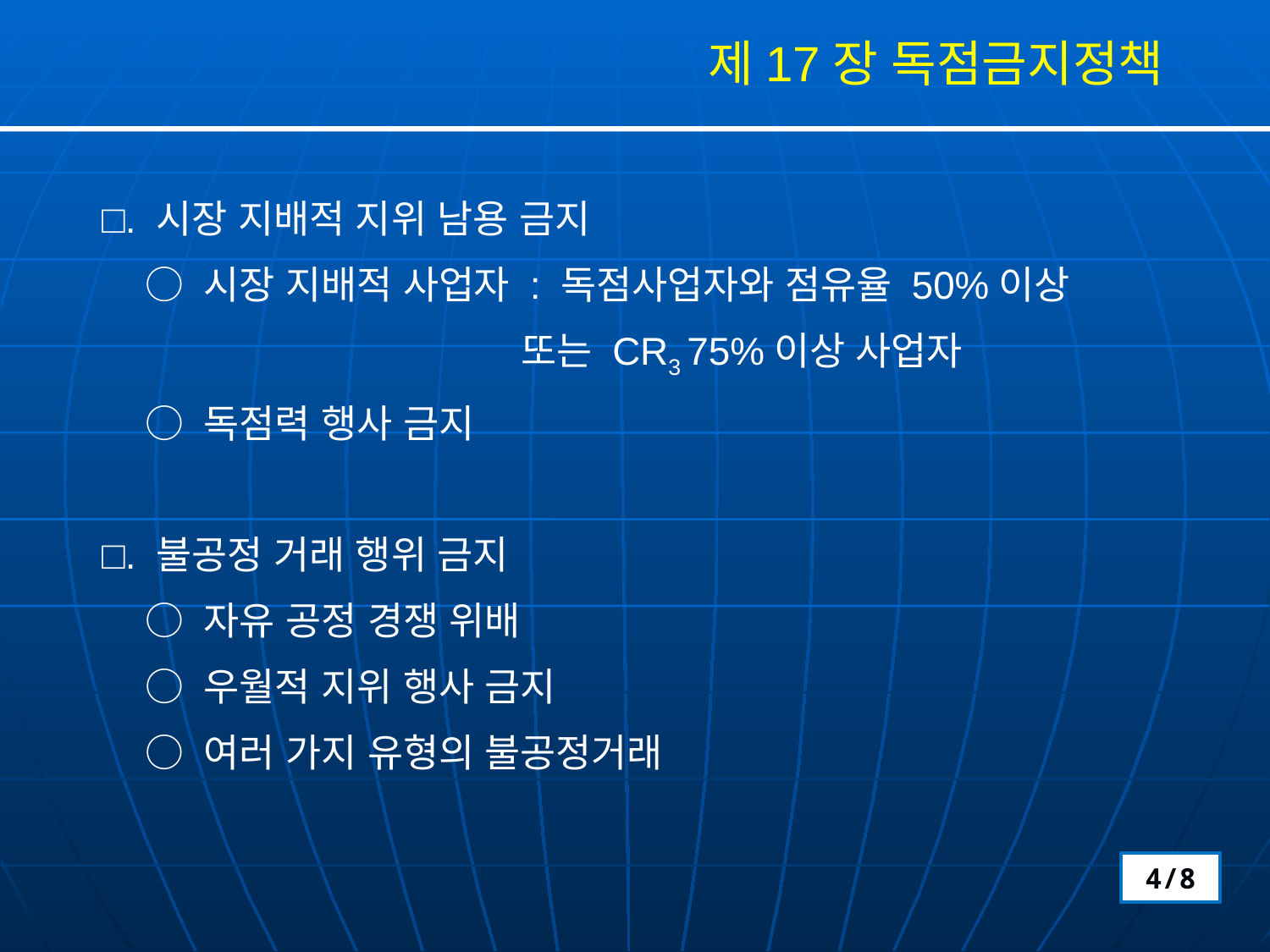

제17장 독점금지정책

□. 시장 지배적 지위 남용 금지
    ○ 시장 지배적 사업자 : 독점사업자와 점유율 50%이상
                                      또는 CR3 75%이상 사업자
    ○ 독점력 행사 금지

□. 불공정 거래 행위 금지
    ○ 자유 공정 경쟁 위배
    ○ 우월적 지위 행사 금지
    ○ 여러 가지 유형의 불공정거래
4/8